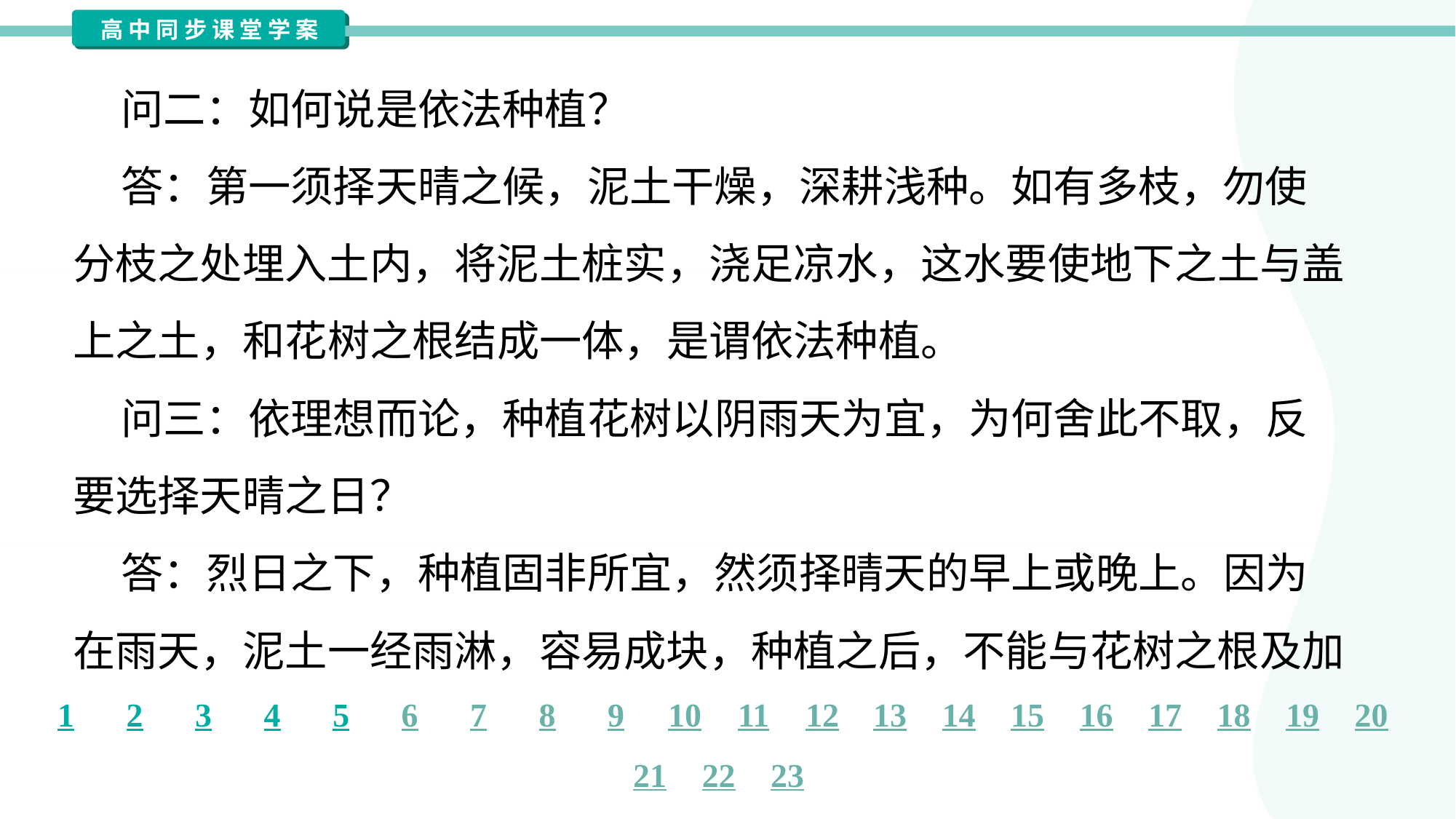

问二：如何说是依法种植？
    答：第一须择天晴之候，泥土干燥，深耕浅种。如有多枝，勿使
分枝之处埋入土内，将泥土桩实，浇足凉水，这水要使地下之土与盖
上之土，和花树之根结成一体，是谓依法种植。
    问三：依理想而论，种植花树以阴雨天为宜，为何舍此不取，反
要选择天晴之日？
    答：烈日之下，种植固非所宜，然须择晴天的早上或晚上。因为
在雨天，泥土一经雨淋，容易成块，种植之后，不能与花树之根及加